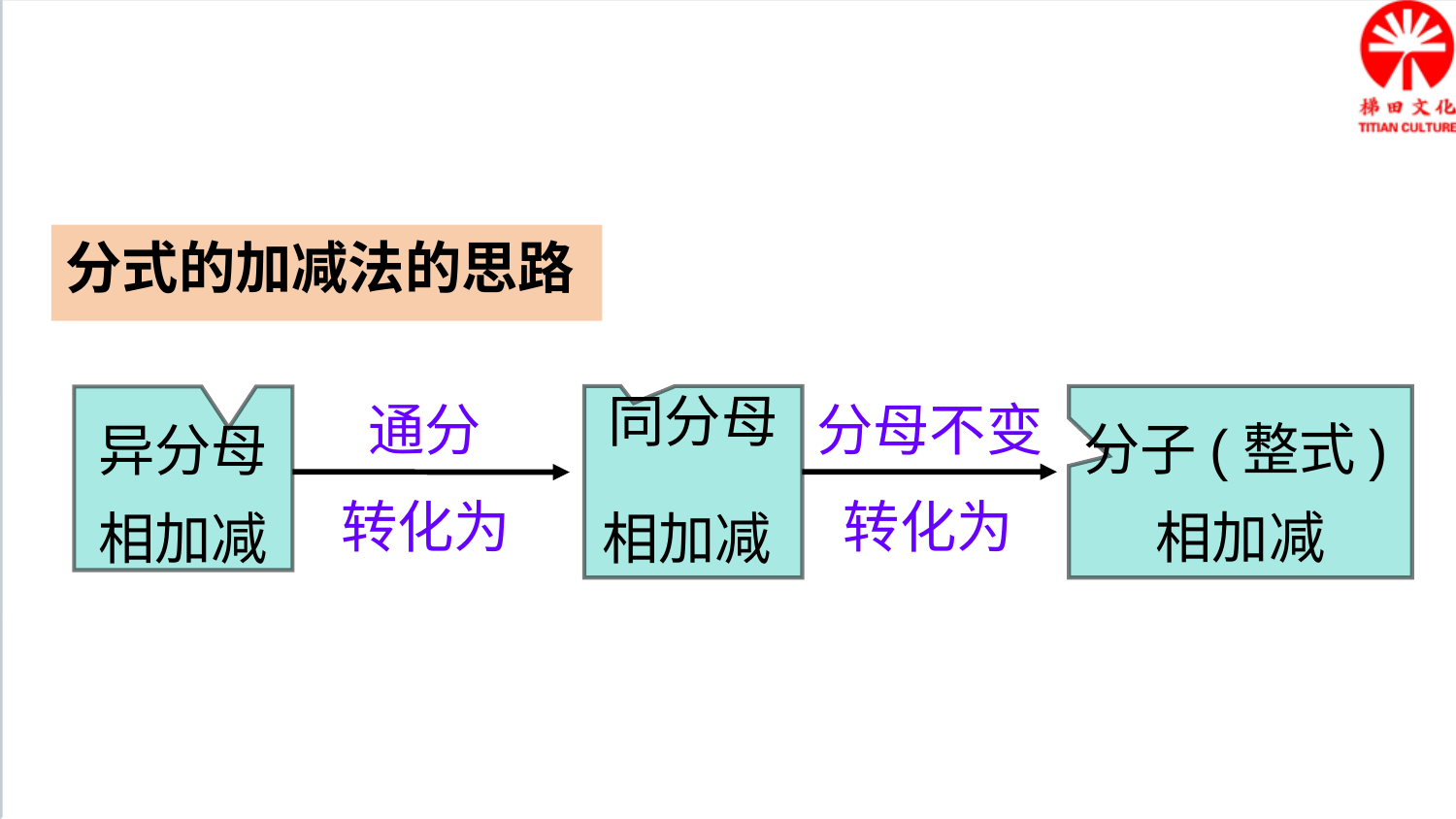

知识要点
分式的加减法的思路
同分母
相加减

分子(整式)相加减
异分母相加减

分母不变
 通分

转化为
 转化为